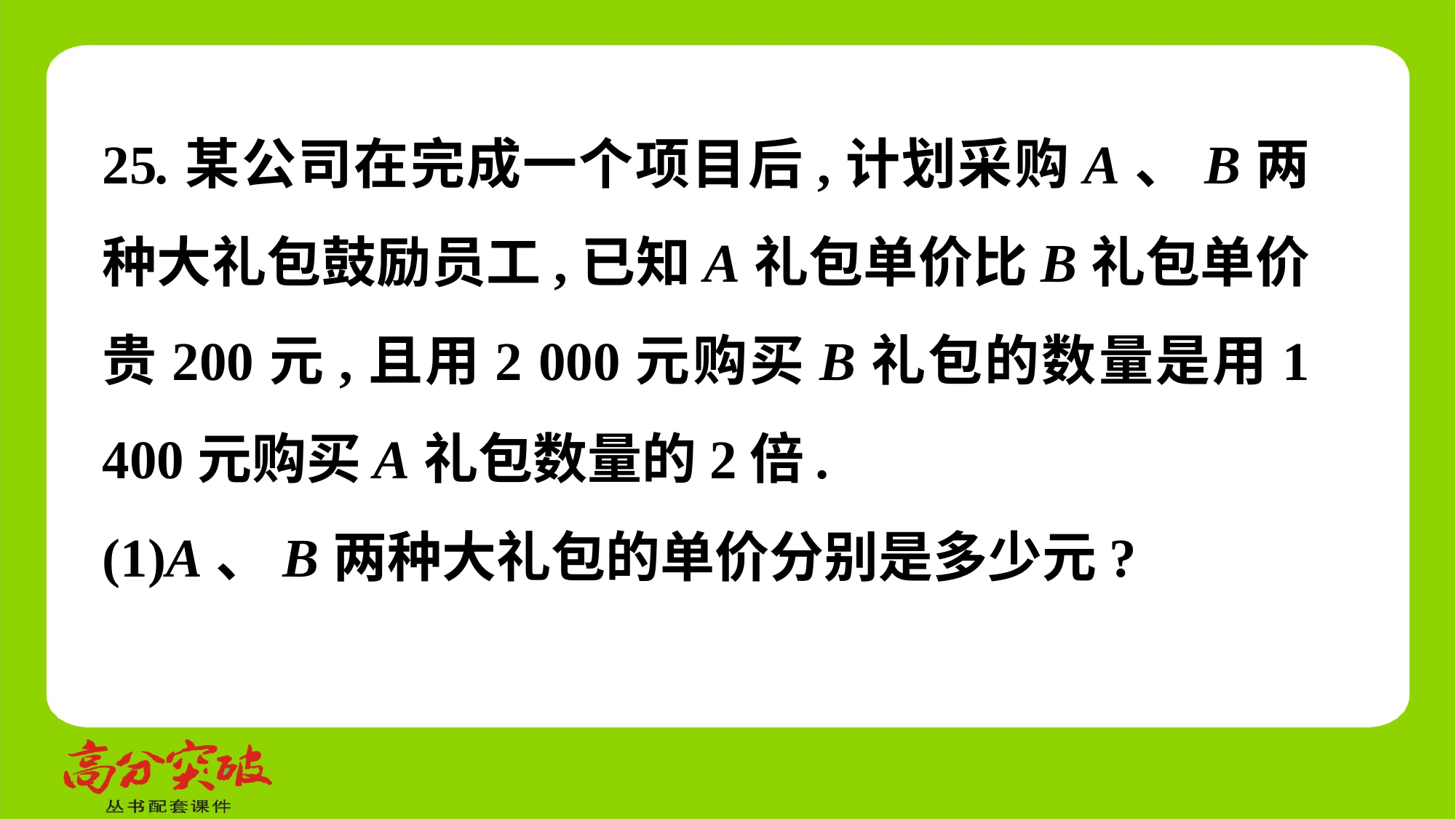

25.某公司在完成一个项目后,计划采购A、B两种大礼包鼓励员工,已知A礼包单价比B礼包单价贵200元,且用2 000元购买B礼包的数量是用1 400元购买A礼包数量的2倍.
(1)A、B两种大礼包的单价分别是多少元?